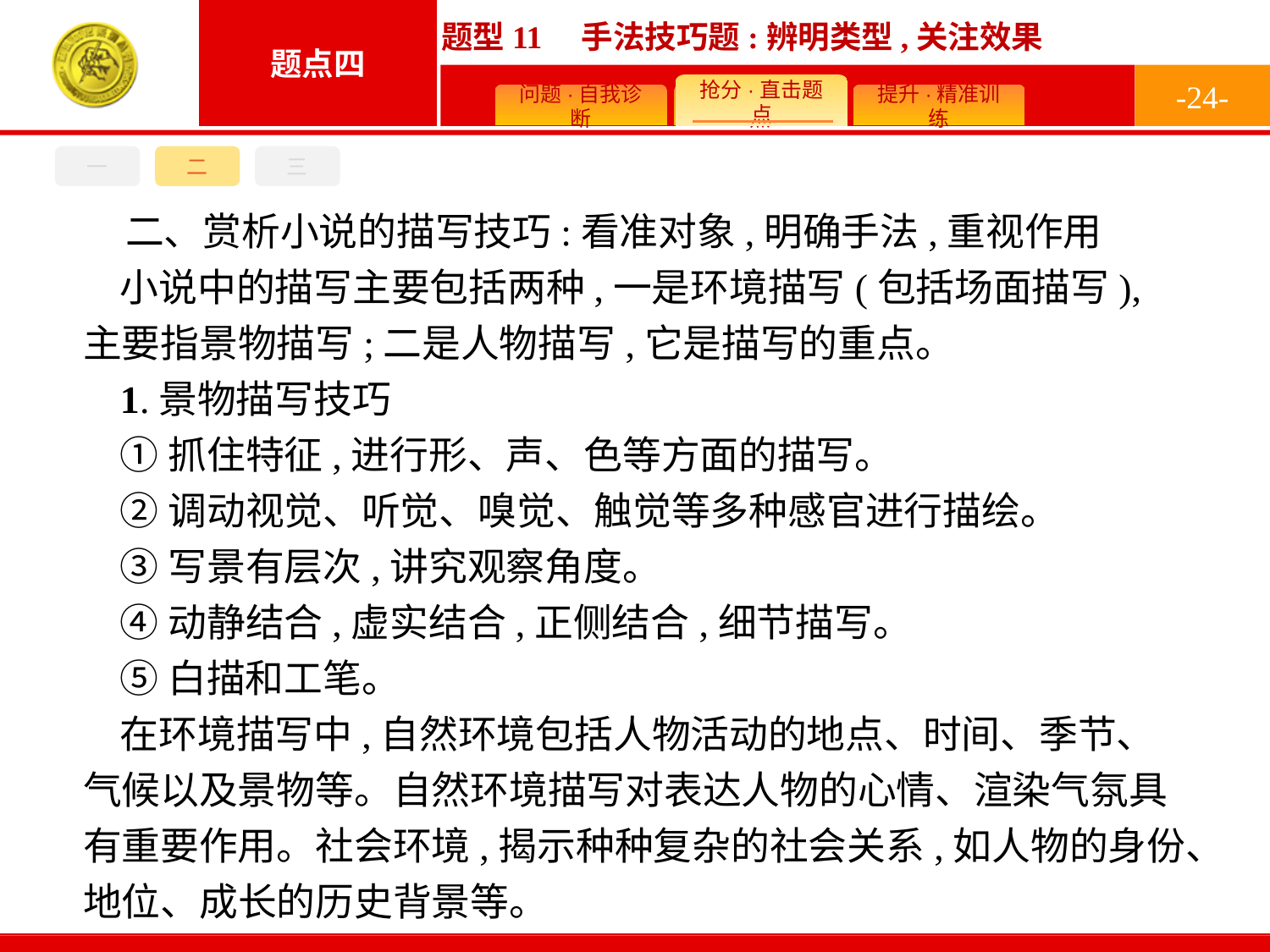

-24-
三
一
二
二、赏析小说的描写技巧:看准对象,明确手法,重视作用
小说中的描写主要包括两种,一是环境描写(包括场面描写),主要指景物描写;二是人物描写,它是描写的重点。
1.景物描写技巧
①抓住特征,进行形、声、色等方面的描写。
②调动视觉、听觉、嗅觉、触觉等多种感官进行描绘。
③写景有层次,讲究观察角度。
④动静结合,虚实结合,正侧结合,细节描写。
⑤白描和工笔。
在环境描写中,自然环境包括人物活动的地点、时间、季节、气候以及景物等。自然环境描写对表达人物的心情、渲染气氛具有重要作用。社会环境,揭示种种复杂的社会关系,如人物的身份、地位、成长的历史背景等。